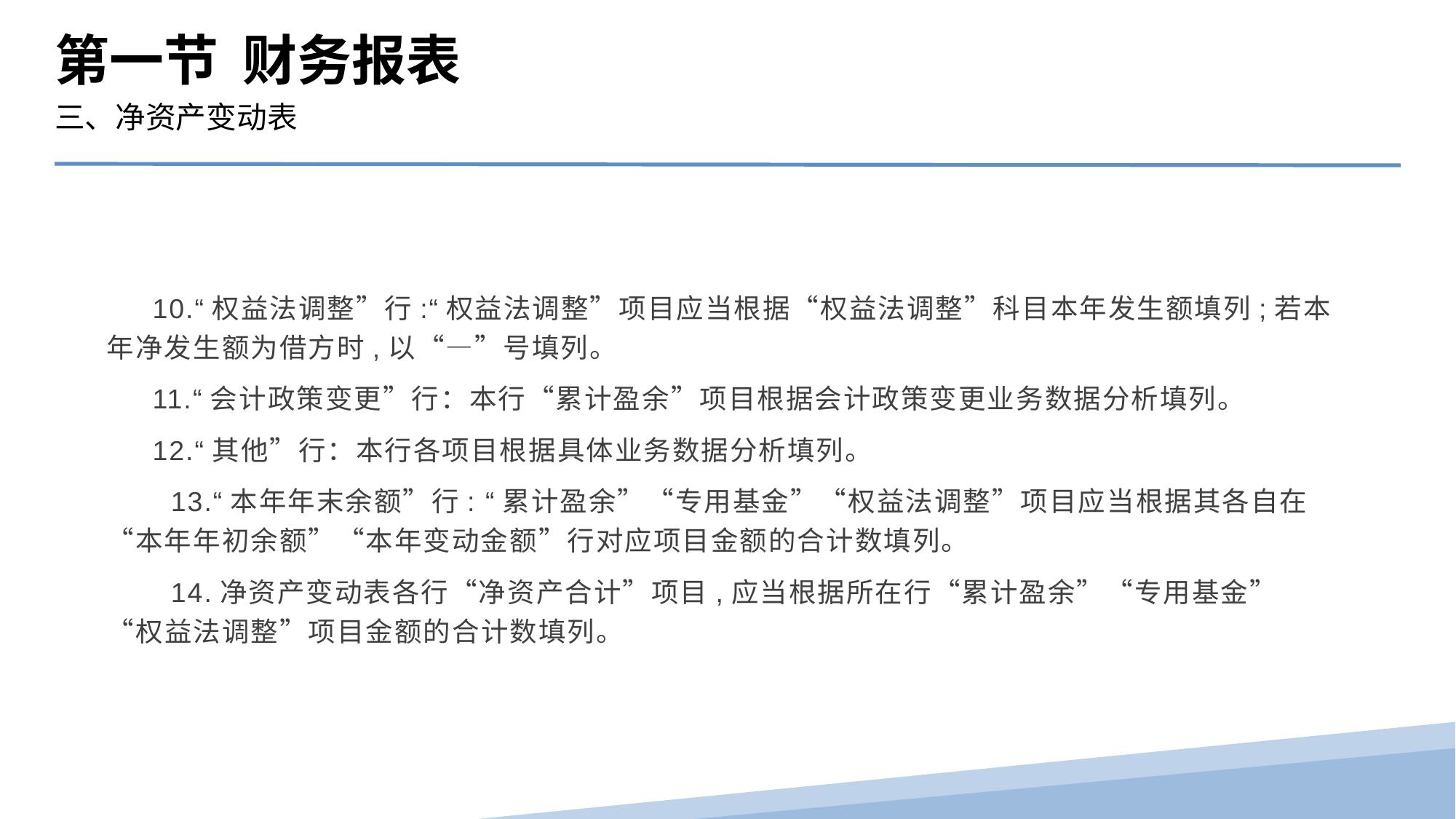

第一节  财务报表
三、净资产变动表
     10.“权益法调整”行:“权益法调整”项目应当根据“权益法调整”科目本年发生额填列;若本年净发生额为借方时,以“—”号填列。
     11.“会计政策变更”行：本行“累计盈余”项目根据会计政策变更业务数据分析填列。
     12.“其他”行：本行各项目根据具体业务数据分析填列。
　　13.“本年年末余额”行: “累计盈余”“专用基金”“权益法调整”项目应当根据其各自在“本年年初余额”“本年变动金额”行对应项目金额的合计数填列。
　　14.净资产变动表各行“净资产合计”项目,应当根据所在行“累计盈余”“专用基金”“权益法调整”项目金额的合计数填列。